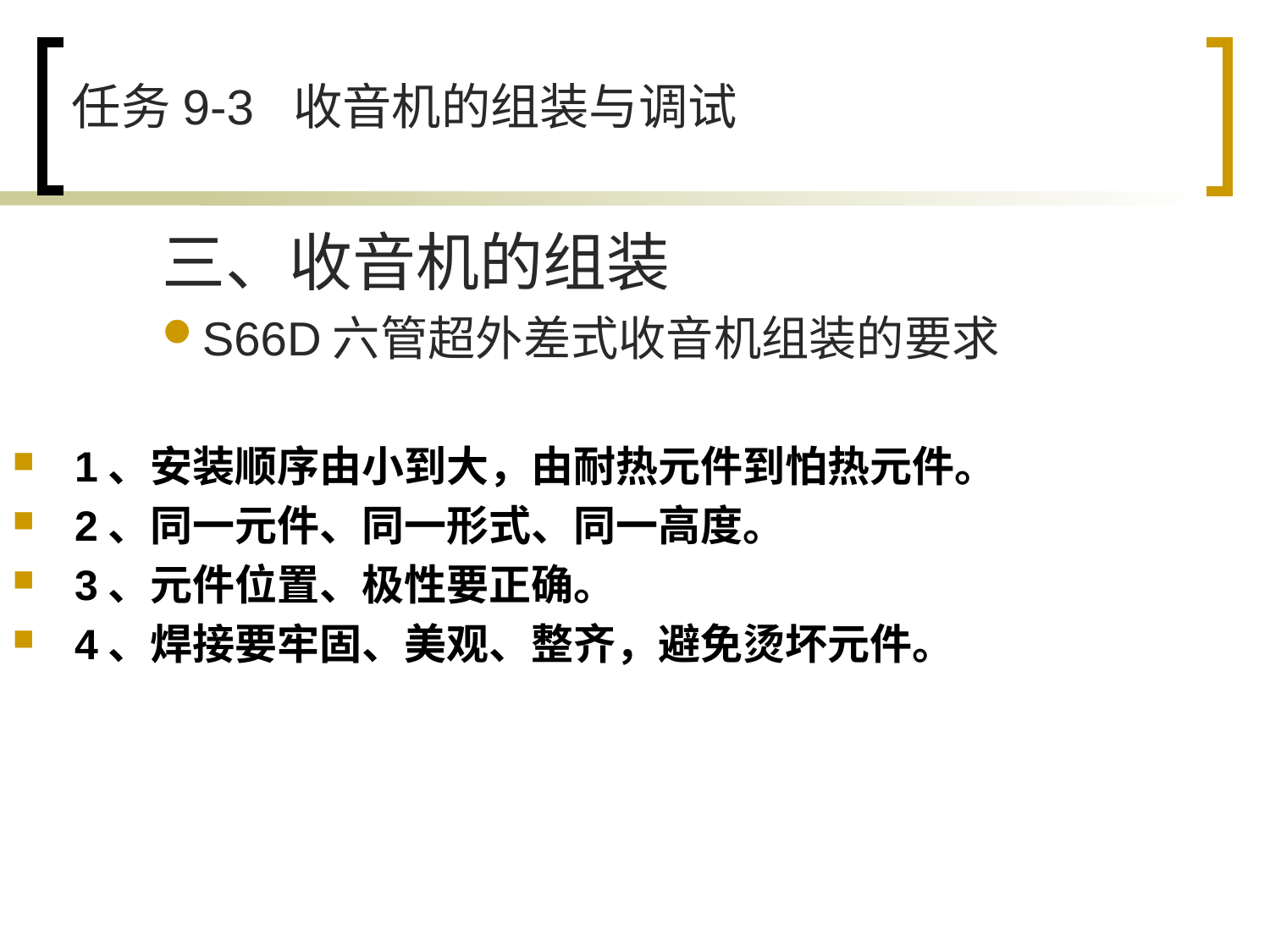

三、收音机的组装
S66D六管超外差式收音机组装的要求
1、安装顺序由小到大，由耐热元件到怕热元件。
2、同一元件、同一形式、同一高度。
3、元件位置、极性要正确。
4、焊接要牢固、美观、整齐，避免烫坏元件。